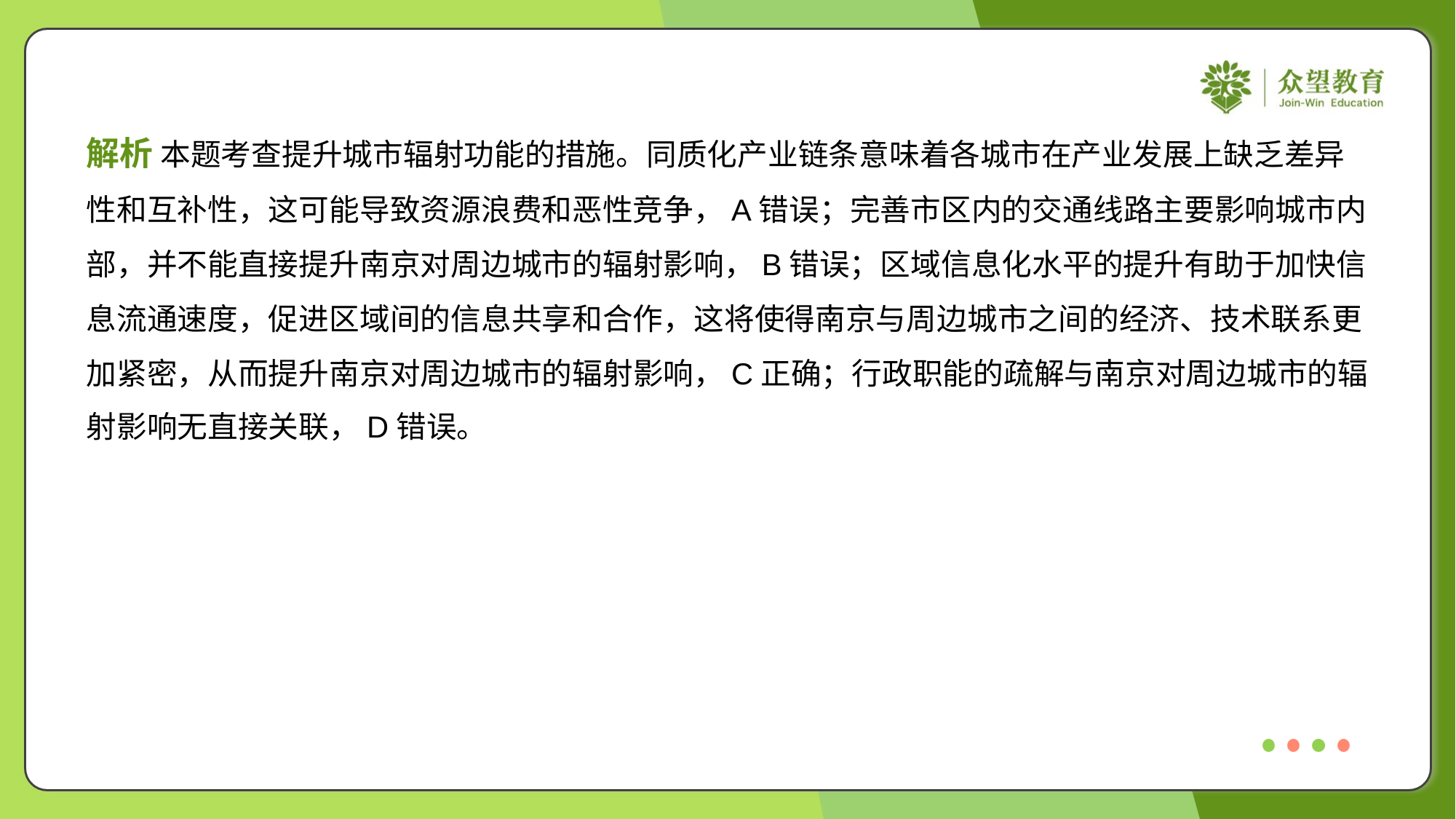

解析 本题考查提升城市辐射功能的措施。同质化产业链条意味着各城市在产业发展上缺乏差异
性和互补性，这可能导致资源浪费和恶性竞争，A错误；完善市区内的交通线路主要影响城市内
部，并不能直接提升南京对周边城市的辐射影响，B错误；区域信息化水平的提升有助于加快信
息流通速度，促进区域间的信息共享和合作，这将使得南京与周边城市之间的经济、技术联系更
加紧密，从而提升南京对周边城市的辐射影响，C正确；行政职能的疏解与南京对周边城市的辐
射影响无直接关联，D错误。